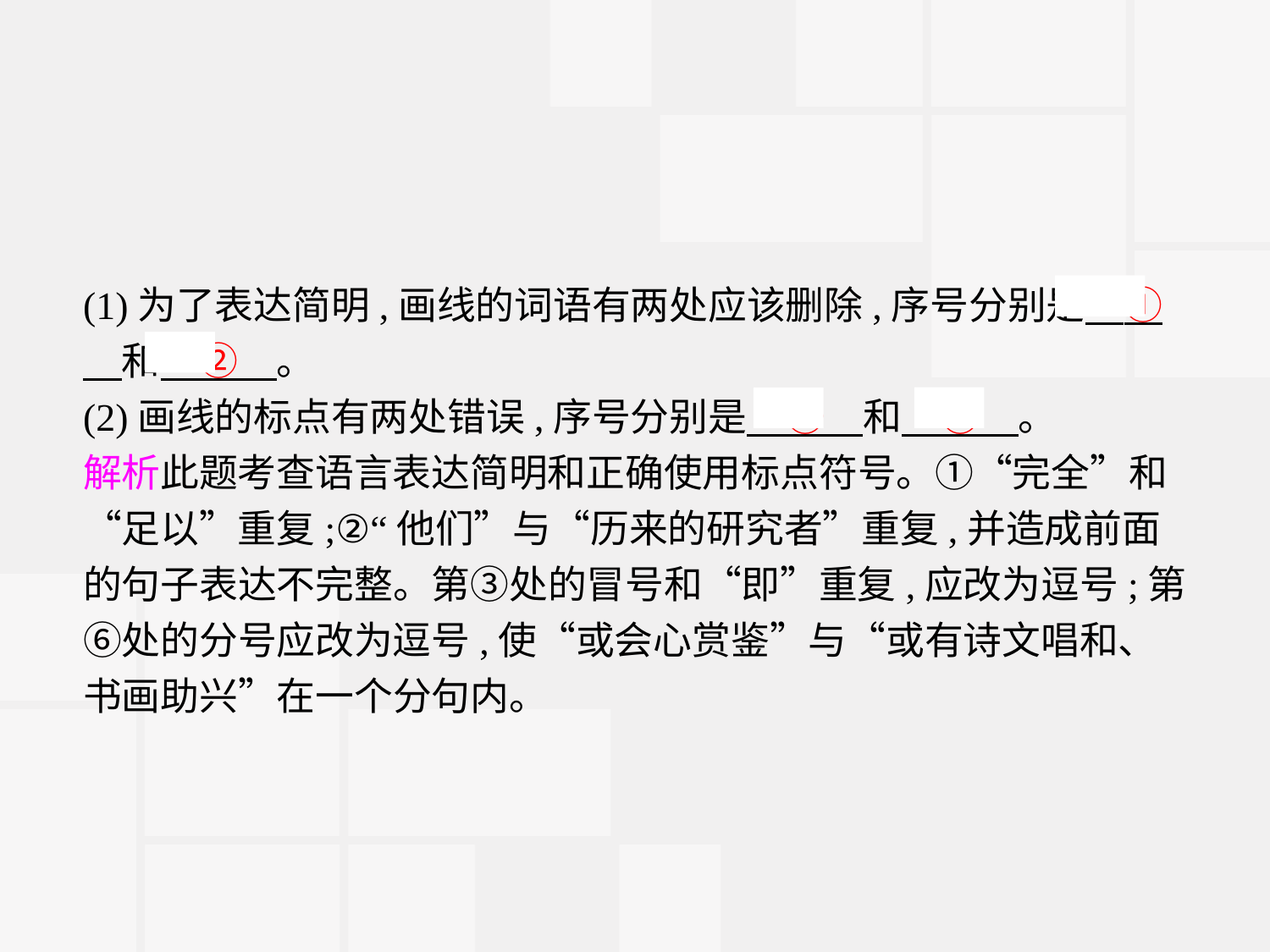

(1)为了表达简明,画线的词语有两处应该删除,序号分别是　①　和　②　。
(2)画线的标点有两处错误,序号分别是　③　和　⑥　。
解析此题考查语言表达简明和正确使用标点符号。①“完全”和“足以”重复;②“他们”与“历来的研究者”重复,并造成前面的句子表达不完整。第③处的冒号和“即”重复,应改为逗号;第⑥处的分号应改为逗号,使“或会心赏鉴”与“或有诗文唱和、书画助兴”在一个分句内。